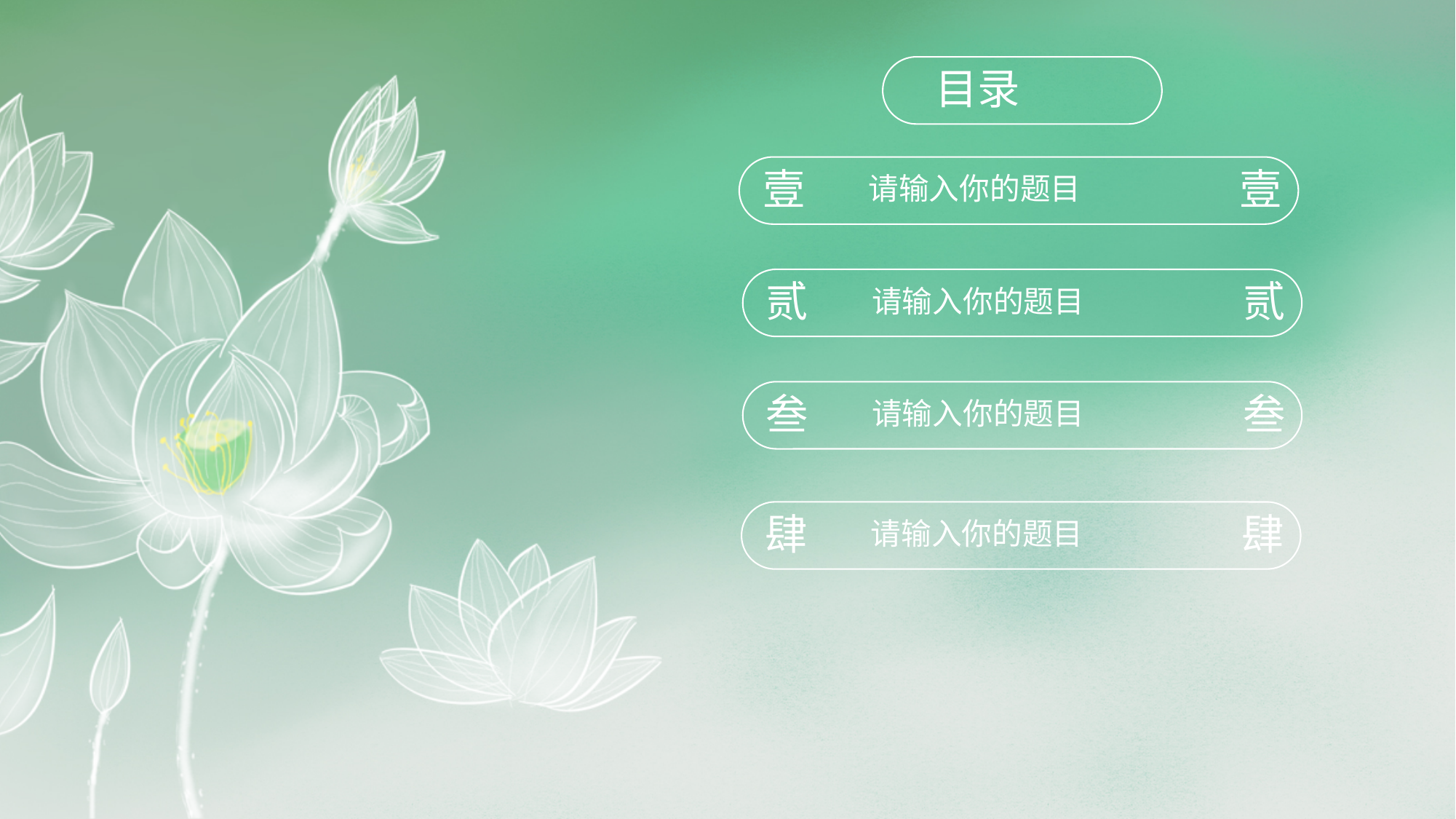

目录

壹
壹
请输入你的题目

贰
贰
请输入你的题目

叁
叁
请输入你的题目

肆
肆
请输入你的题目